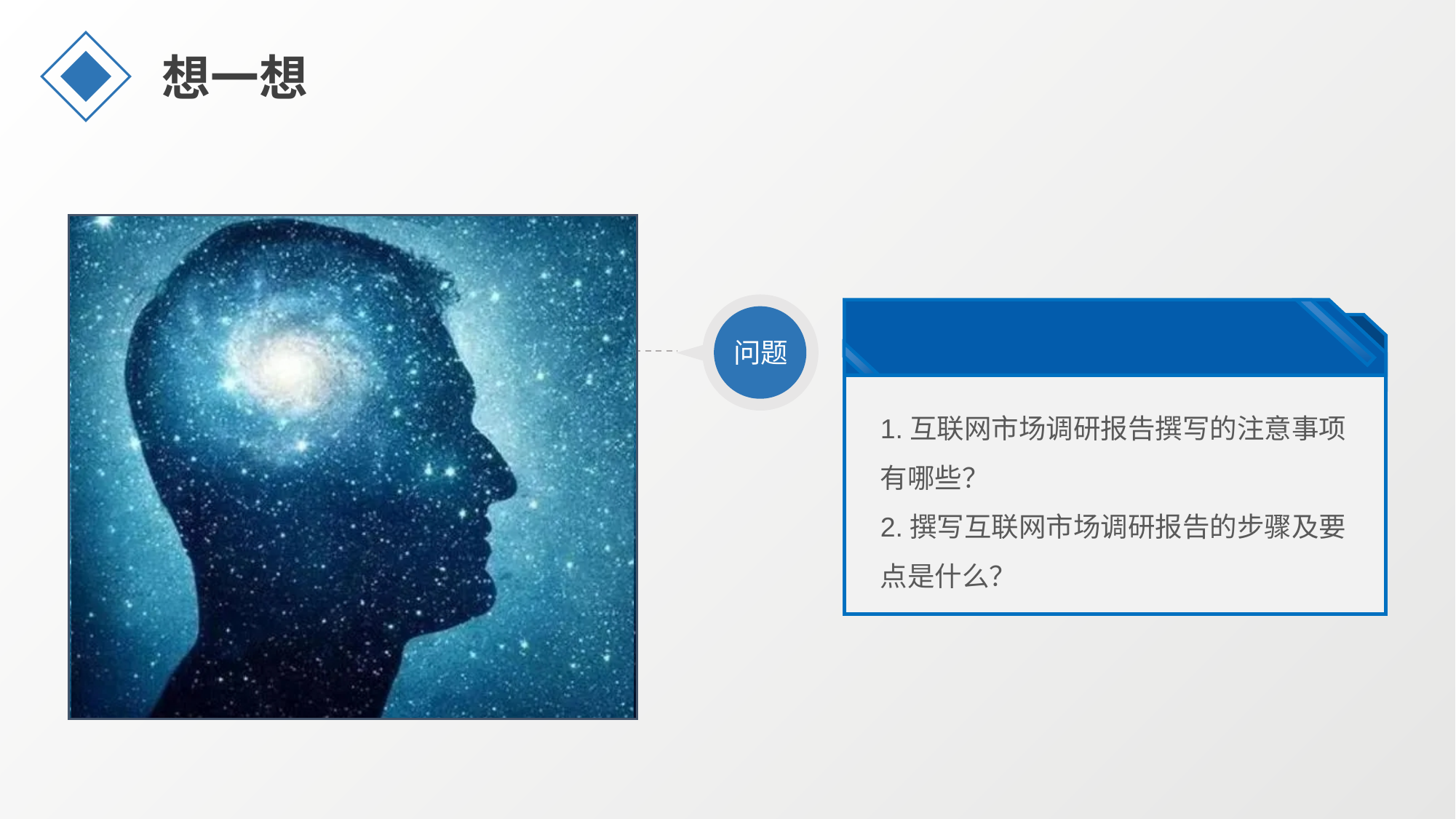

想一想

问题
1.互联网市场调研报告撰写的注意事项有哪些？
2.撰写互联网市场调研报告的步骤及要点是什么？